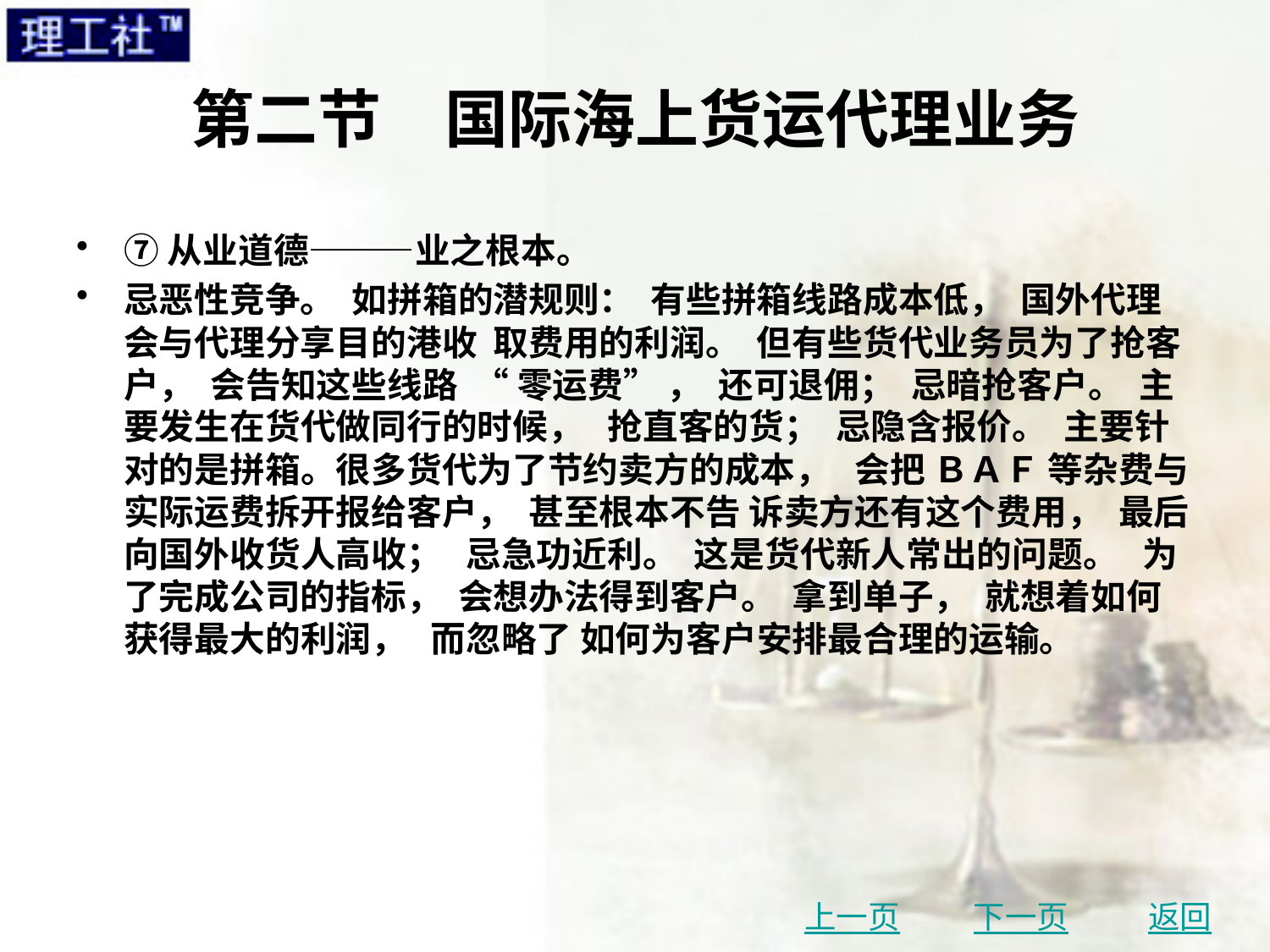

# 第二节　国际海上货运代理业务
⑦从业道德———业之根本。
忌恶性竞争。  如拼箱的潜规则：  有些拼箱线路成本低，  国外代理会与代理分享目的港收  取费用的利润。  但有些货代业务员为了抢客户，  会告知这些线路  “ 零运费” ，  还可退佣；  忌暗抢客户。  主要发生在货代做同行的时候，   抢直客的货；  忌隐含报价。  主要针对的是拼箱。很多货代为了节约卖方的成本，   会把 ＢＡＦ 等杂费与实际运费拆开报给客户，  甚至根本不告 诉卖方还有这个费用，  最后向国外收货人高收；   忌急功近利。  这是货代新人常出的问题。   为 了完成公司的指标，  会想办法得到客户。  拿到单子，  就想着如何获得最大的利润，   而忽略了 如何为客户安排最合理的运输。

上一页
下一页
返回